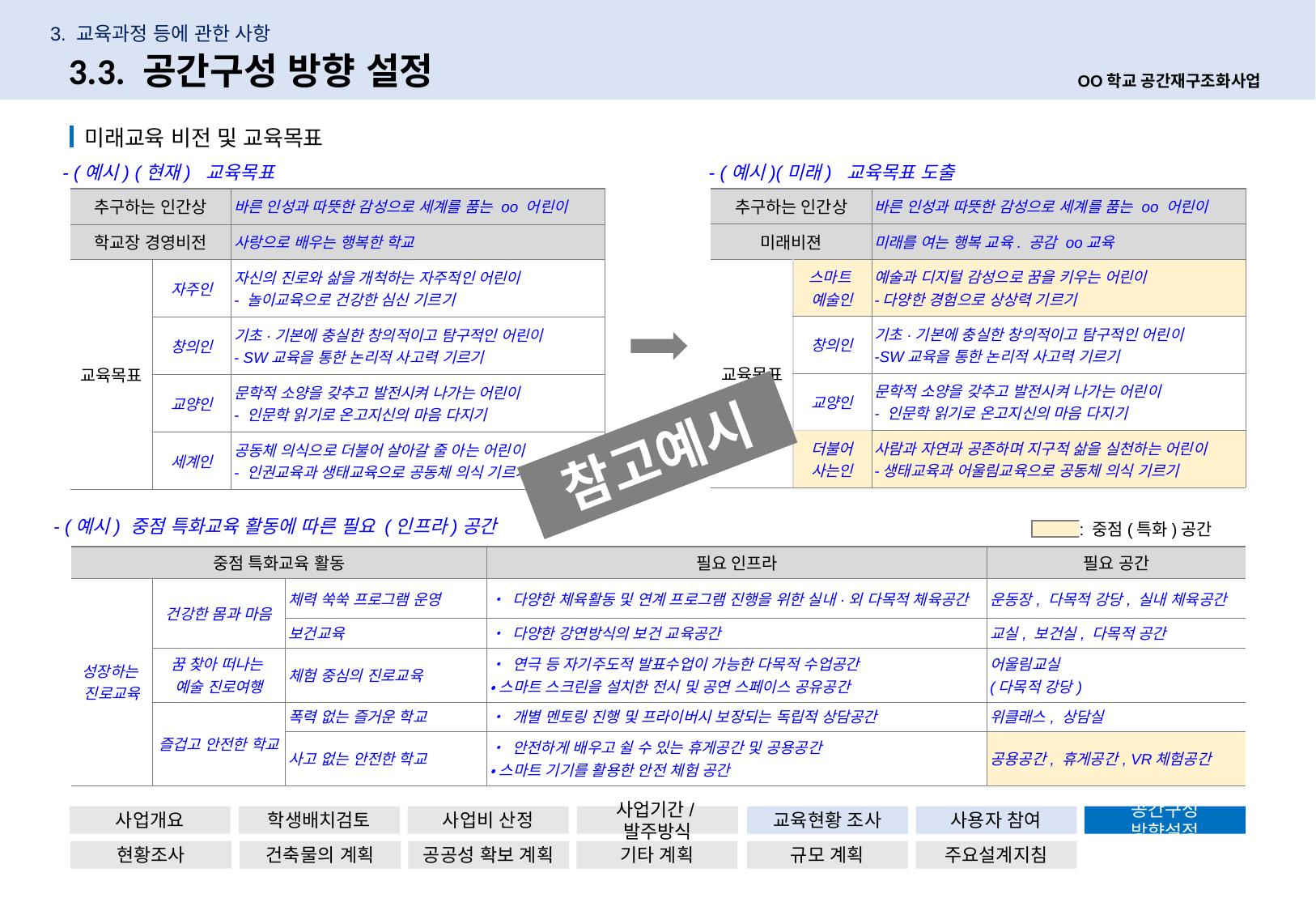

3. 교육과정 등에 관한 사항
19
3.3. 공간구성 방향 설정
OO학교 공간재구조화사업
 미래교육 비전 및 교육목표
- (예시) (현재)  교육목표
- (예시)(미래)  교육목표 도출
| 추구하는 인간상 |  | 바른 인성과 따뜻한 감성으로 세계를 품는 oo 어린이 |
| --- | --- | --- |
| 미래비젼 |  | 미래를 여는 행복 교육. 공감 oo교육 |
| 교육목표 | 스마트 예술인 | 예술과 디지털 감성으로 꿈을 키우는 어린이 -다양한 경험으로 상상력 기르기 |
|  | 창의인 | 기초·기본에 충실한 창의적이고 탐구적인 어린이 -SW교육을 통한 논리적 사고력 기르기 |
|  | 교양인 | 문학적 소양을 갖추고 발전시켜 나가는 어린이 - 인문학 읽기로 온고지신의 마음 다지기 |
|  | 더불어 사는인 | 사람과 자연과 공존하며 지구적 삶을 실천하는 어린이 -생태교육과 어울림교육으로 공동체 의식 기르기 |
| 추구하는 인간상 |  | 바른 인성과 따뜻한 감성으로 세계를 품는 oo 어린이 |
| --- | --- | --- |
| 학교장 경영비전 |  | 사랑으로 배우는 행복한 학교 |
| 교육목표 | 자주인 | 자신의 진로와 삶을 개척하는 자주적인 어린이 - 놀이교육으로 건강한 심신 기르기 |
|  | 창의인 | 기초·기본에 충실한 창의적이고 탐구적인 어린이 - SW교육을 통한 논리적 사고력 기르기 |
|  | 교양인 | 문학적 소양을 갖추고 발전시켜 나가는 어린이 - 인문학 읽기로 온고지신의 마음 다지기 |
|  | 세계인 | 공동체 의식으로 더불어 살아갈 줄 아는 어린이 - 인권교육과 생태교육으로 공동체 의식 기르기 |

참고예시
- (예시) 중점 특화교육 활동에 따른 필요 (인프라)공간
: 중점(특화)공간

| 중점 특화교육 활동 |  |  | 필요 인프라 | 필요 공간 |
| --- | --- | --- | --- | --- |
| 성장하는 진로교육 | 건강한 몸과 마음 | 체력 쑥쑥 프로그램 운영 | • 다양한 체육활동 및 연계 프로그램 진행을 위한 실내·외 다목적 체육공간 | 운동장, 다목적 강당, 실내 체육공간 |
|  |  | 보건교육 | • 다양한 강연방식의 보건 교육공간 | 교실, 보건실, 다목적 공간 |
|  | 꿈 찾아 떠나는 예술 진로여행 | 체험 중심의 진로교육 | • 연극 등 자기주도적 발표수업이 가능한 다목적 수업공간 • 스마트 스크린을 설치한 전시 및 공연 스페이스 공유공간 | 어울림교실 (다목적 강당) |
|  | 즐겁고 안전한 학교 | 폭력 없는 즐거운 학교 | • 개별 멘토링 진행 및 프라이버시 보장되는 독립적 상담공간 | 위클래스, 상담실 |
|  |  | 사고 없는 안전한 학교 | • 안전하게 배우고 쉴 수 있는 휴게공간 및 공용공간 • 스마트 기기를 활용한 안전 체험 공간 | 공용공간, 휴게공간, VR체험공간 |
사업개요
학생배치검토
사업비 산정
사업기간/발주방식
교육현황 조사
사용자 참여
공간구성 방향설정
현황조사
건축물의 계획
공공성 확보 계획
기타 계획
규모 계획
주요설계지침